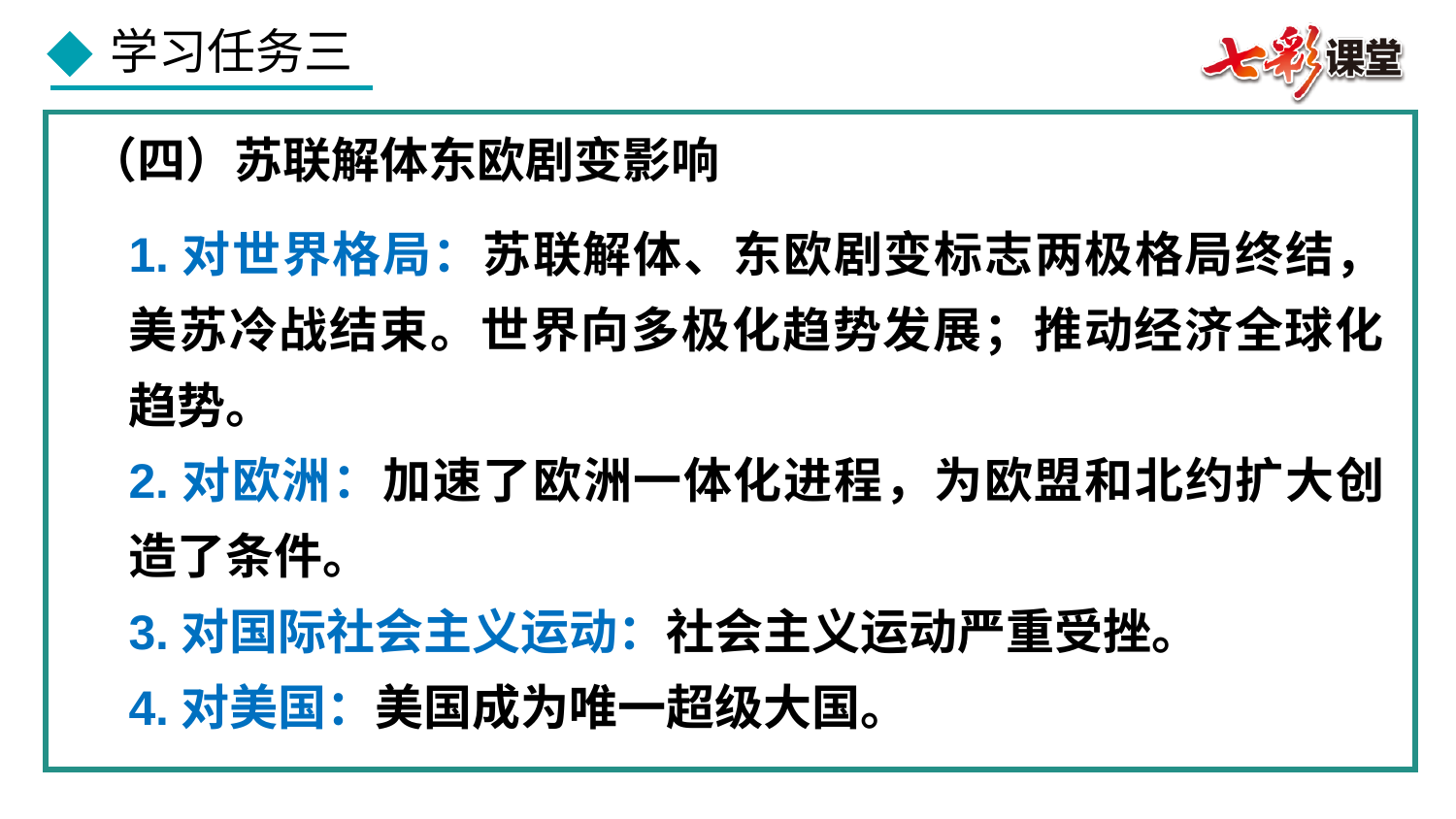

（四）苏联解体东欧剧变影响
1.对世界格局：苏联解体、东欧剧变标志两极格局终结，美苏冷战结束。世界向多极化趋势发展；推动经济全球化趋势。
2.对欧洲：加速了欧洲一体化进程，为欧盟和北约扩大创造了条件。
3.对国际社会主义运动：社会主义运动严重受挫。
4.对美国：美国成为唯一超级大国。
首任俄罗斯联邦总统叶利钦
末代苏共中央总书记戈尔巴乔夫